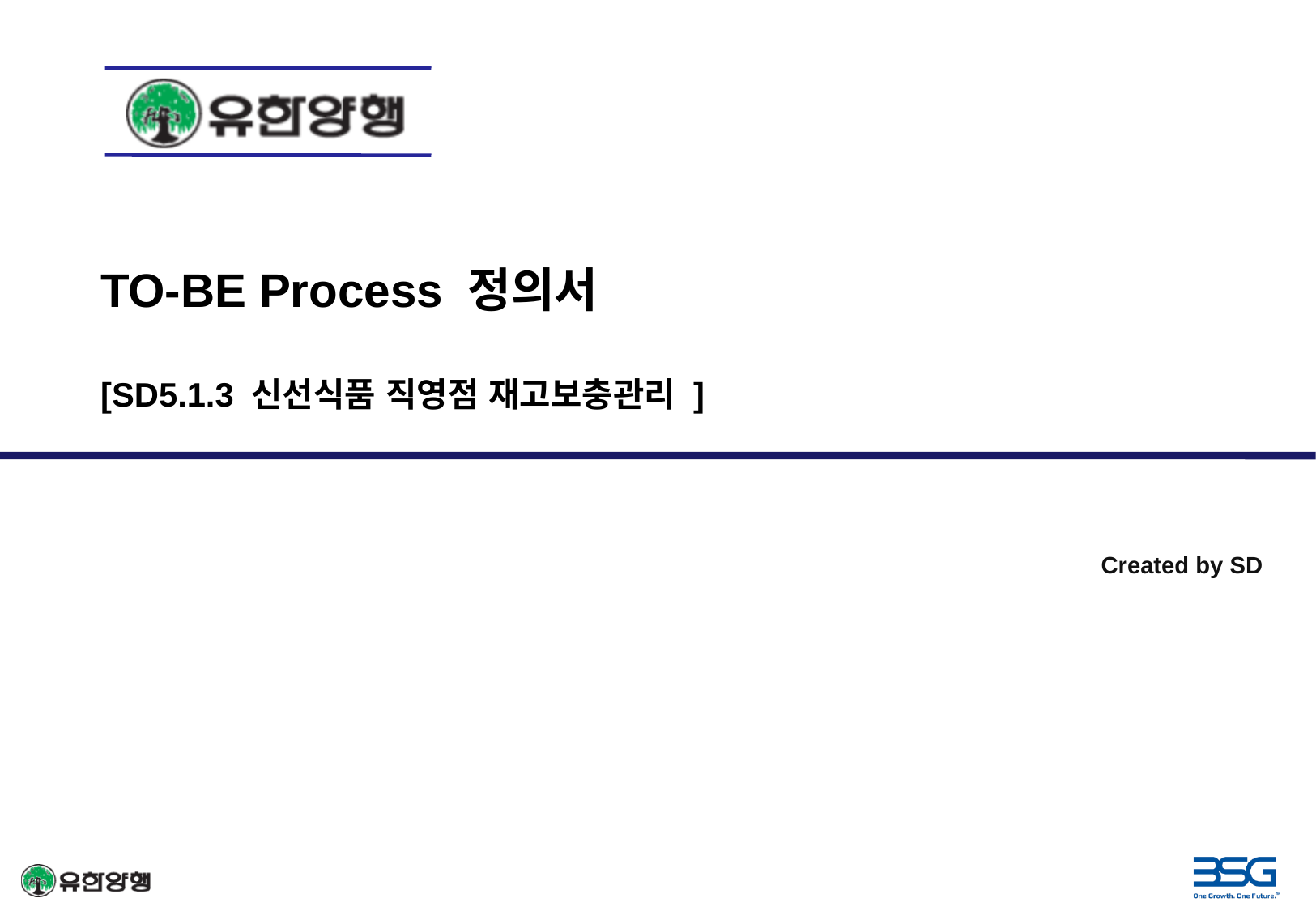

TO-BE Process 정의서
[SD5.1.3 신선식품 직영점 재고보충관리 ]
Created by SD